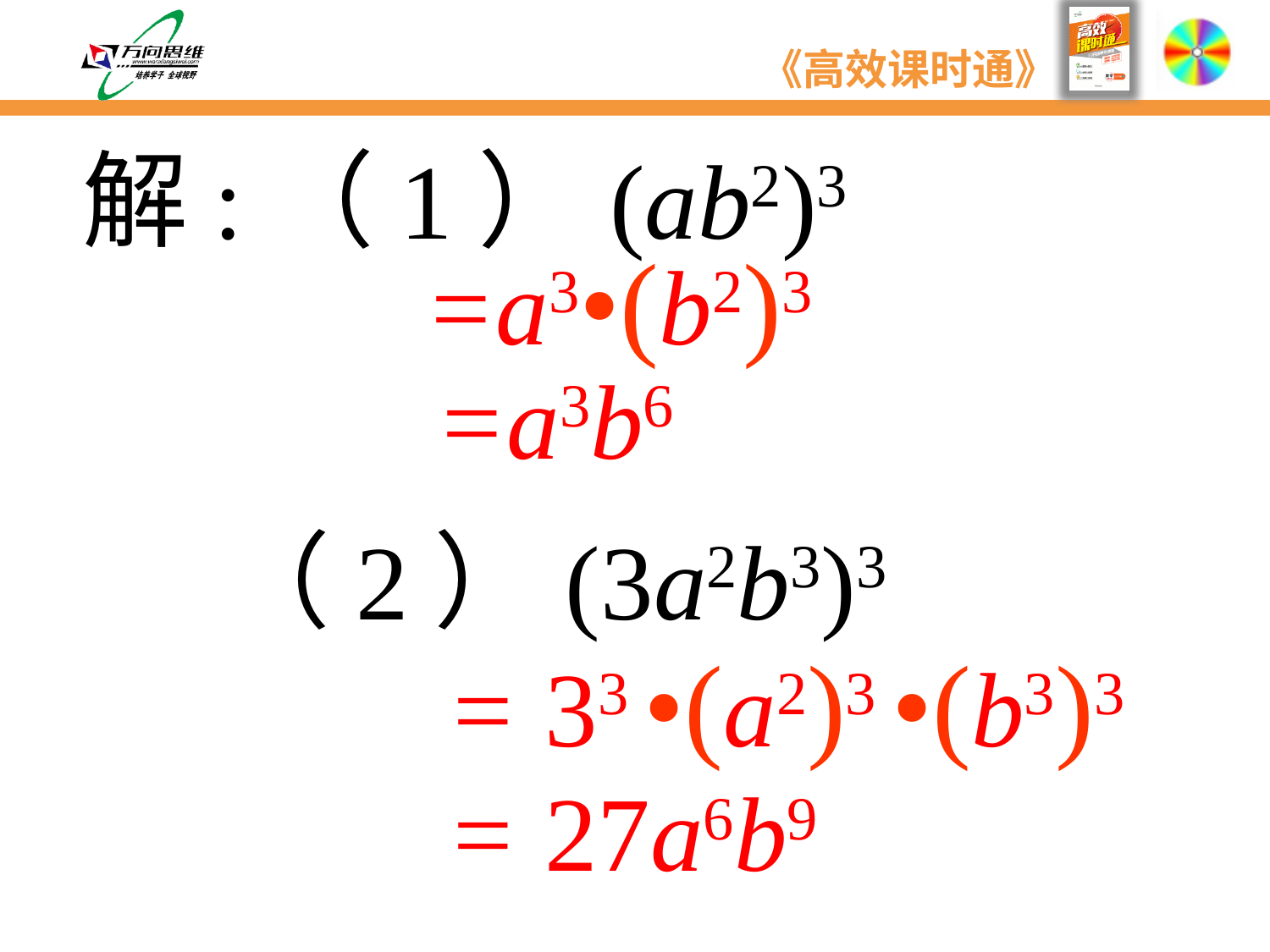

解:（1）(ab2)3
=a3•(b2)3
=a3b6
 （2）(3a2b3)3

= 33 •(a2)3 •(b3)3
= 27a6b9